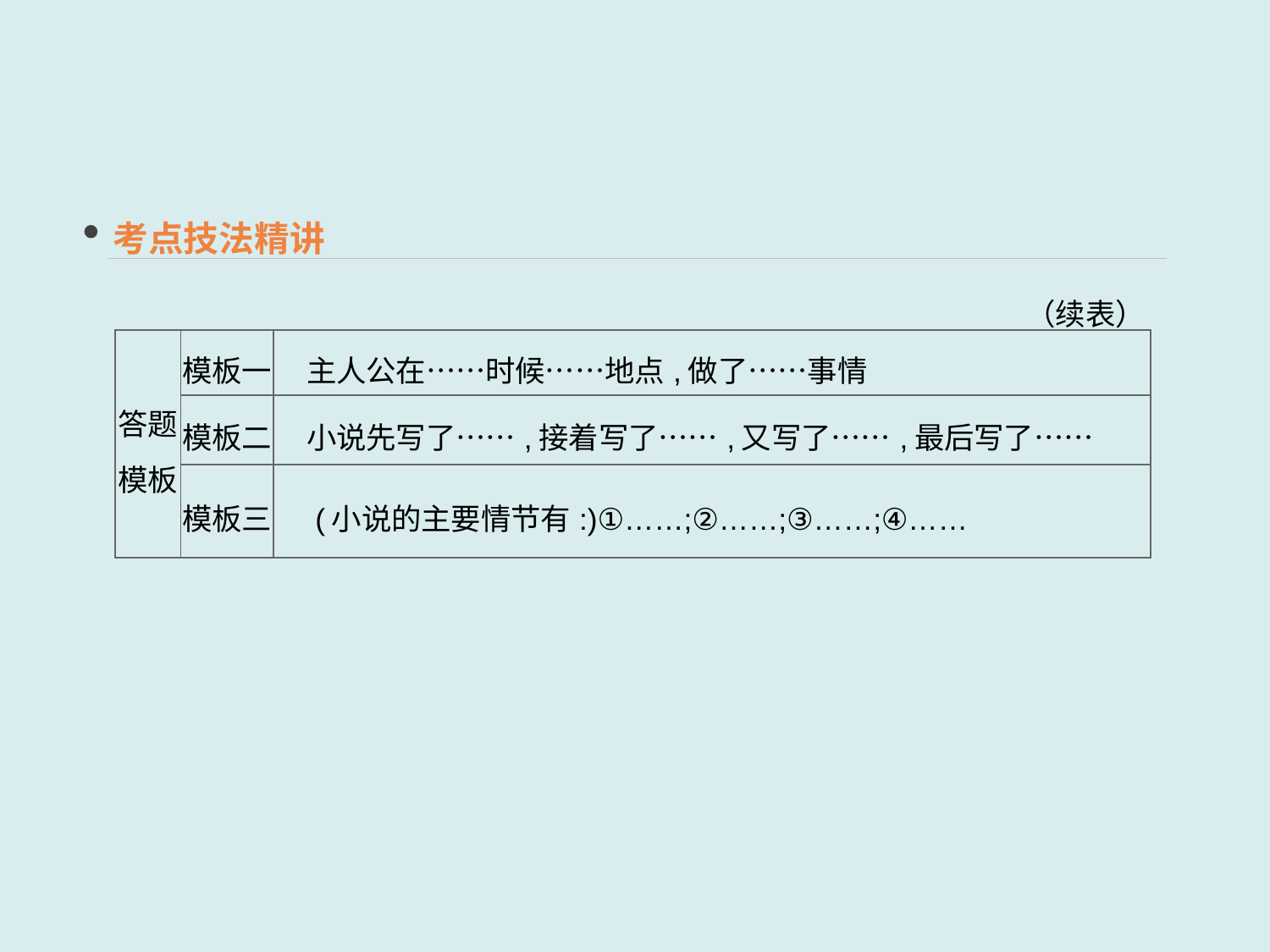

考点技法精讲

（续表）
| 答题 模板 | 模板一 | 主人公在……时候……地点,做了……事情 |
| --- | --- | --- |
|  | 模板二 | 小说先写了……,接着写了……,又写了……,最后写了…… |
|  | 模板三 | (小说的主要情节有:)①……;②……;③……;④…… |